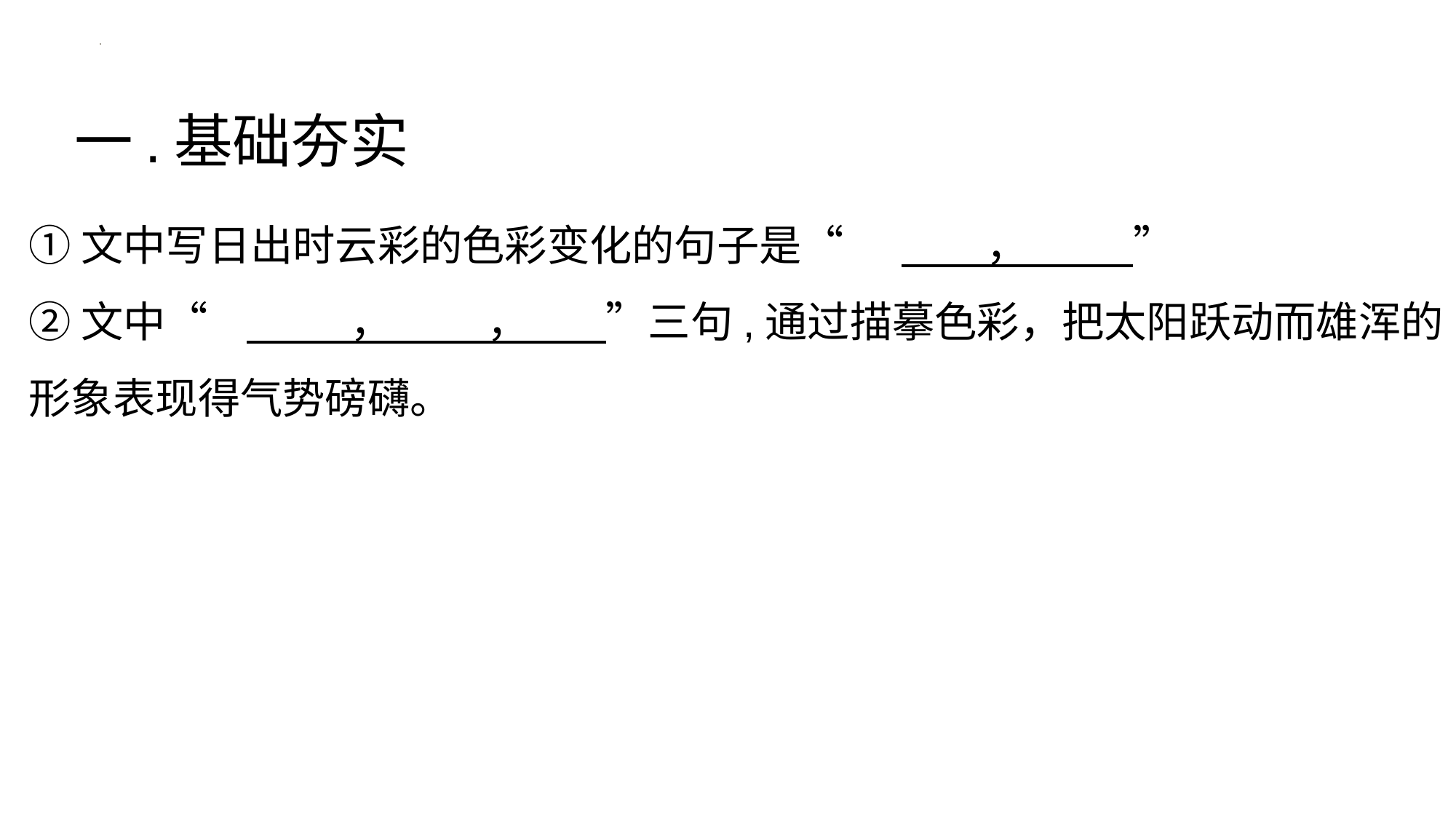

一.基础夯实
①文中写日出时云彩的色彩变化的句子是“	         ，           ”
②文中“	           ，          ，        ”三句,通过描摹色彩，把太阳跃动而雄浑的形象表现得气势磅礴。